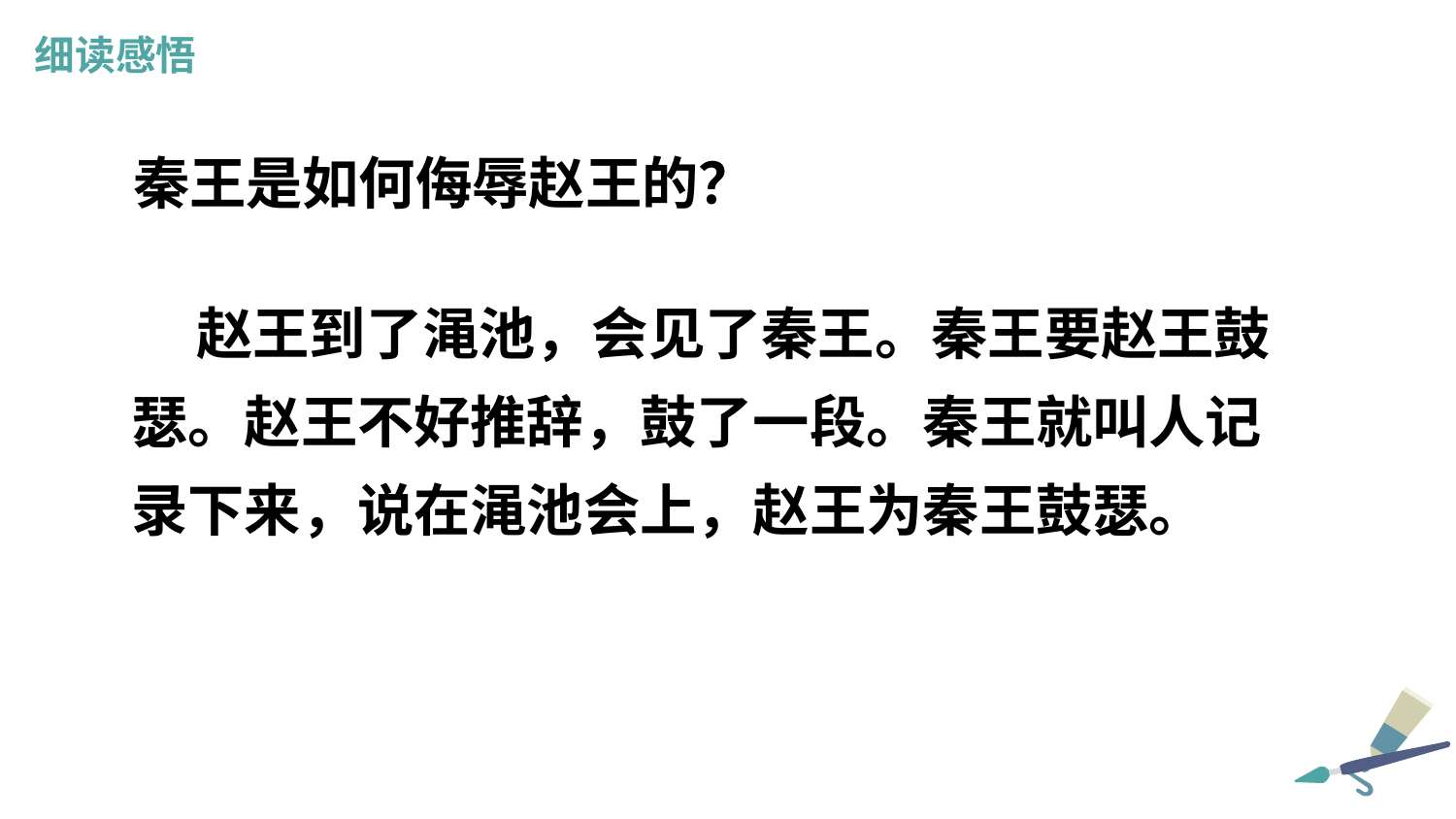

细读感悟
秦王是如何侮辱赵王的？
    赵王到了渑池，会见了秦王。秦王要赵王鼓瑟。赵王不好推辞，鼓了一段。秦王就叫人记录下来，说在渑池会上，赵王为秦王鼓瑟。